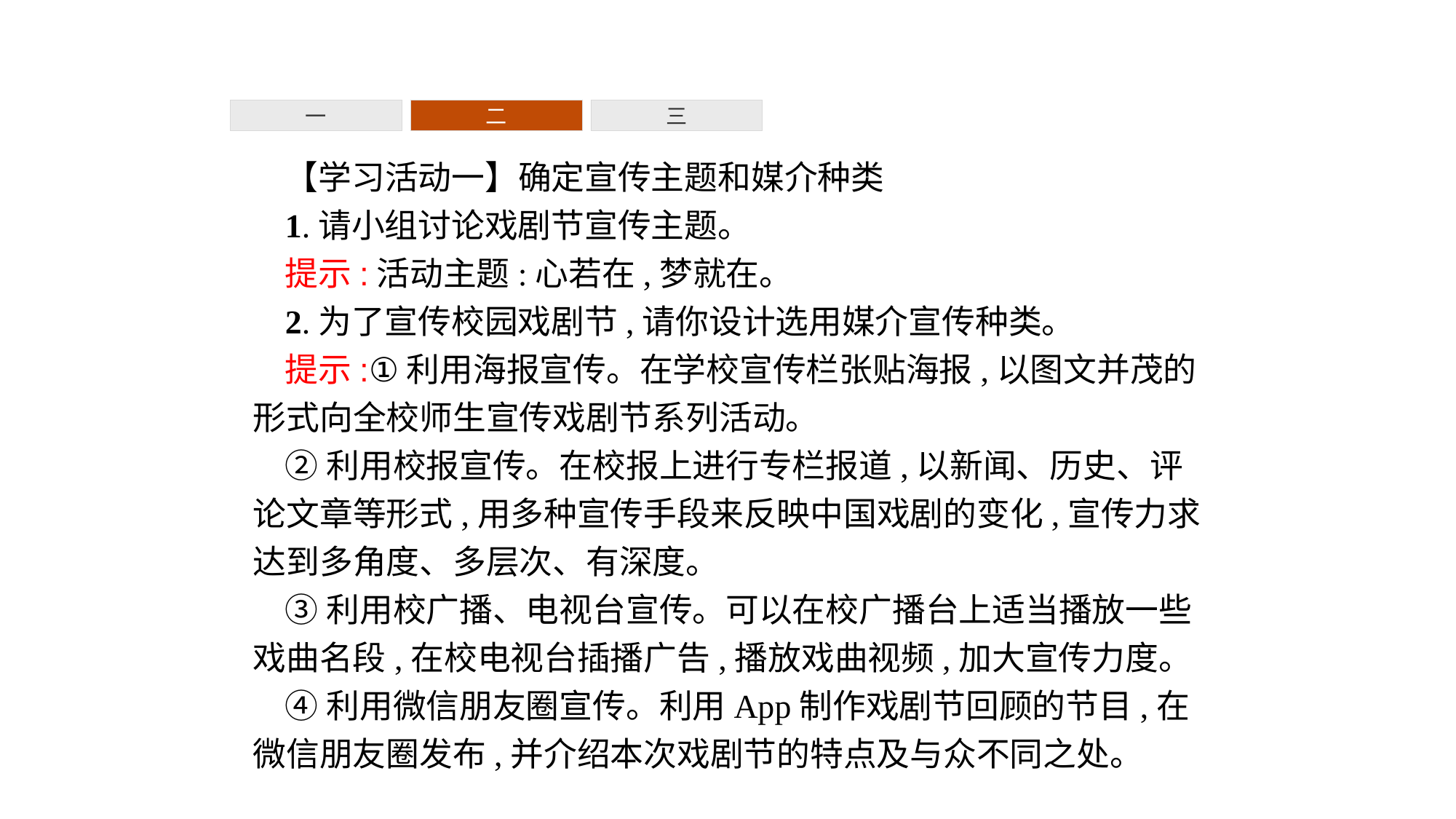

一
二
三
【学习活动一】确定宣传主题和媒介种类
1.请小组讨论戏剧节宣传主题。
提示:活动主题:心若在,梦就在。
2.为了宣传校园戏剧节,请你设计选用媒介宣传种类。
提示:①利用海报宣传。在学校宣传栏张贴海报,以图文并茂的形式向全校师生宣传戏剧节系列活动。
②利用校报宣传。在校报上进行专栏报道,以新闻、历史、评论文章等形式,用多种宣传手段来反映中国戏剧的变化,宣传力求达到多角度、多层次、有深度。
③利用校广播、电视台宣传。可以在校广播台上适当播放一些戏曲名段,在校电视台插播广告,播放戏曲视频,加大宣传力度。
④利用微信朋友圈宣传。利用App制作戏剧节回顾的节目,在微信朋友圈发布,并介绍本次戏剧节的特点及与众不同之处。